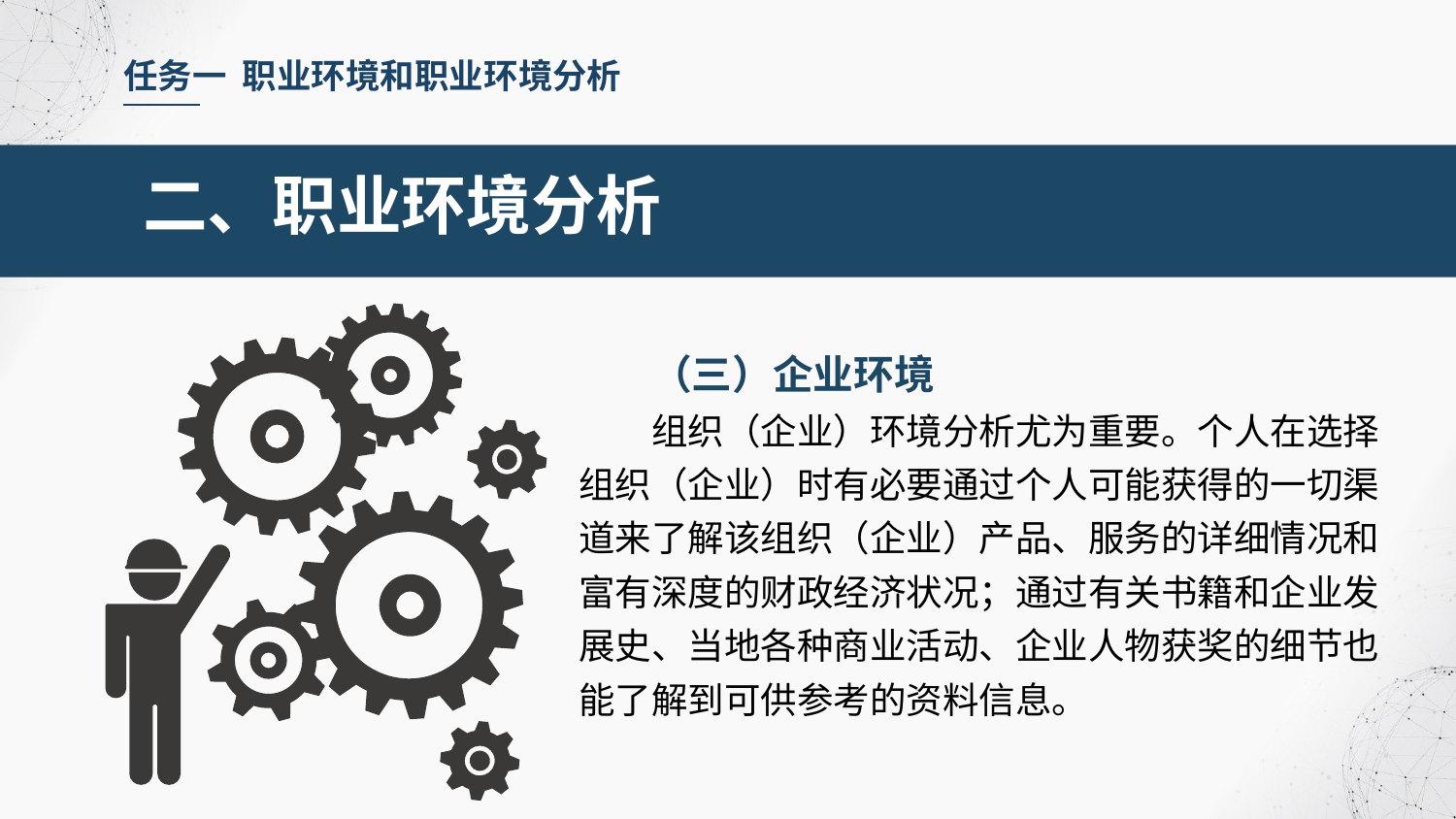

任务一  职业环境和职业环境分析

二、职业环境分析

（三）企业环境
组织（企业）环境分析尤为重要。个人在选择组织（企业）时有必要通过个人可能获得的一切渠道来了解该组织（企业）产品、服务的详细情况和富有深度的财政经济状况；通过有关书籍和企业发展史、当地各种商业活动、企业人物获奖的细节也能了解到可供参考的资料信息。